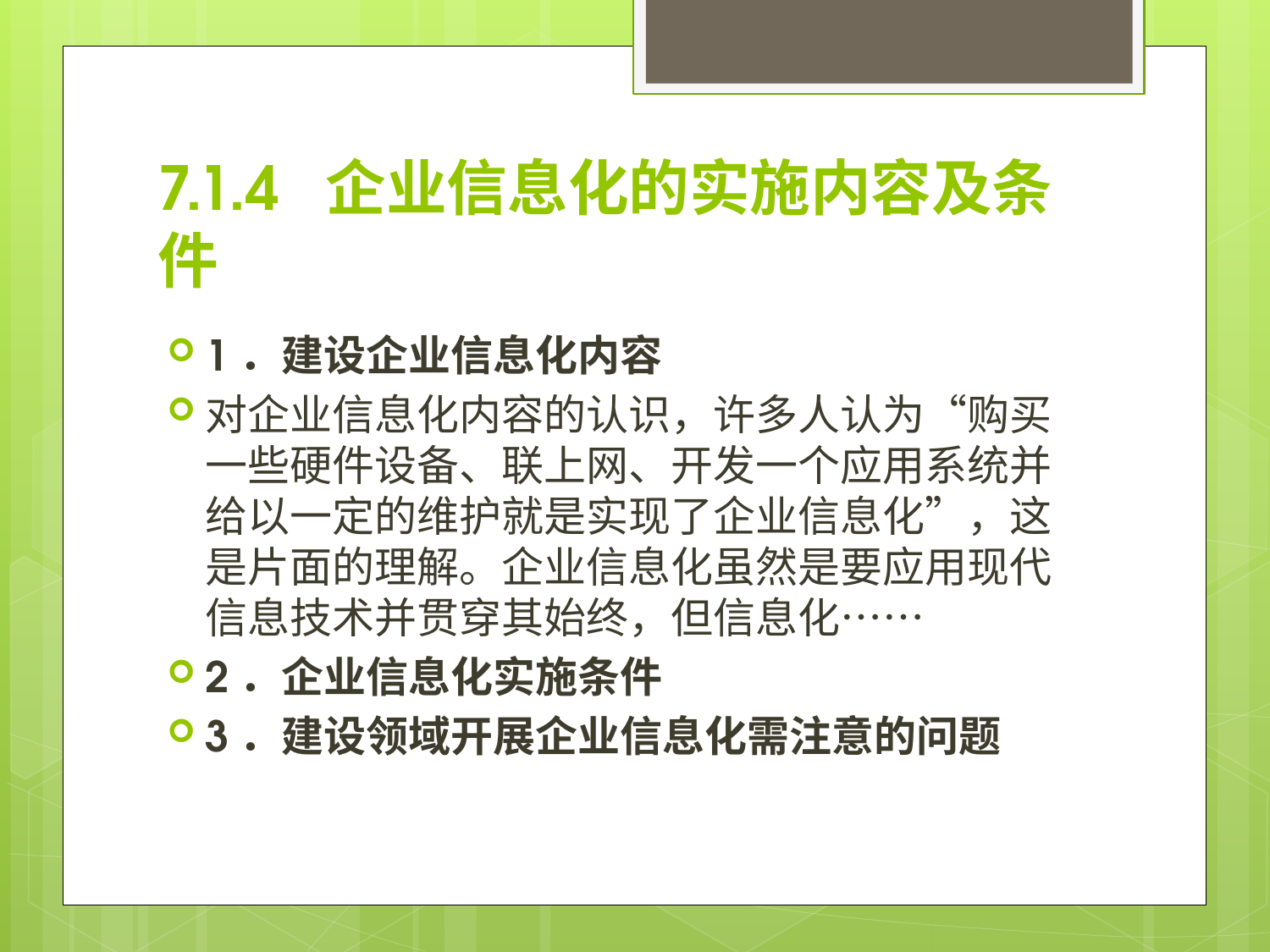

# 7.1.4  企业信息化的实施内容及条件
1．建设企业信息化内容
对企业信息化内容的认识，许多人认为“购买一些硬件设备、联上网、开发一个应用系统并给以一定的维护就是实现了企业信息化”，这是片面的理解。企业信息化虽然是要应用现代信息技术并贯穿其始终，但信息化……
2．企业信息化实施条件
3．建设领域开展企业信息化需注意的问题